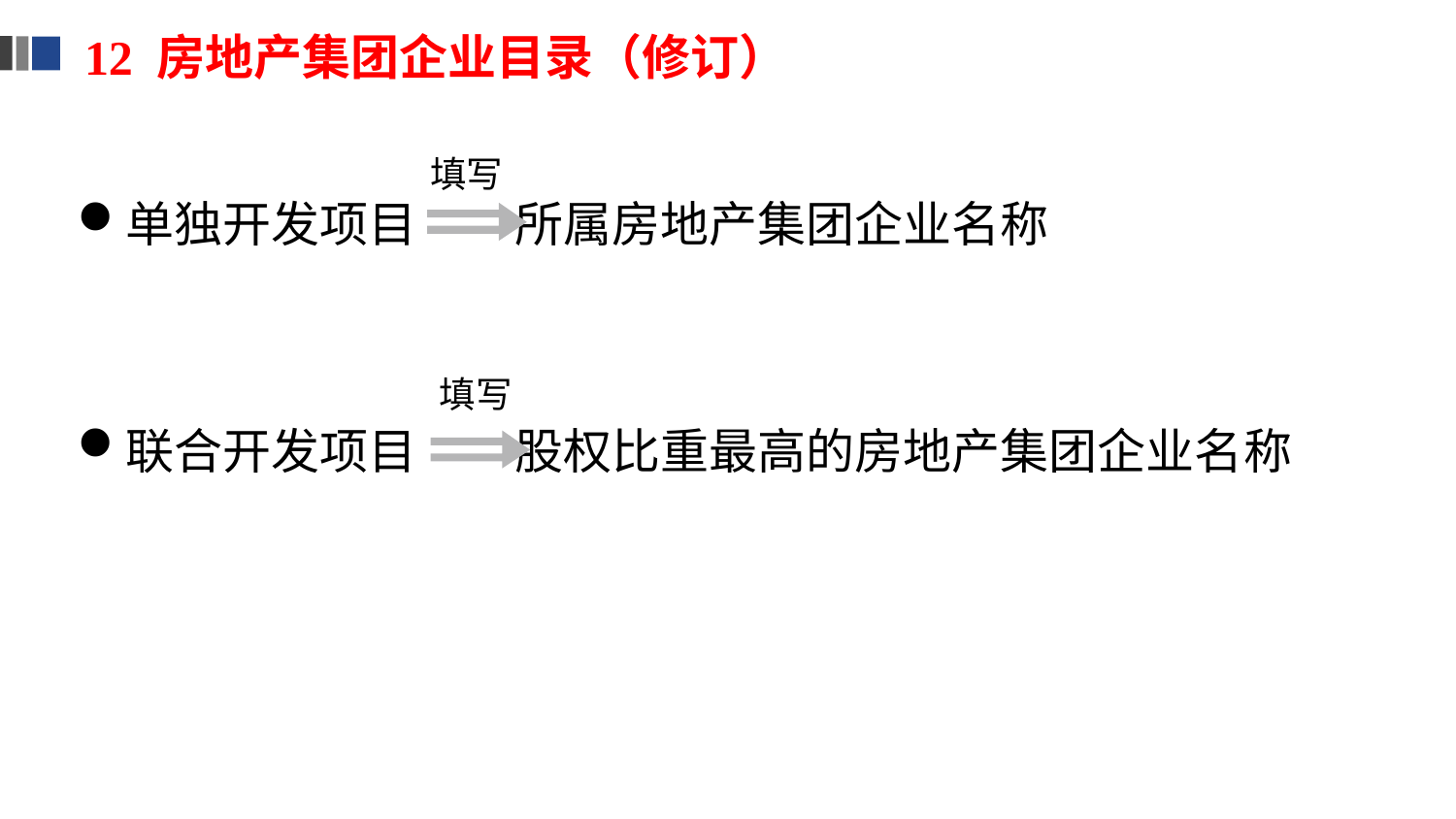

12 房地产集团企业目录（修订）

填写
单独开发项目         所属房地产集团企业名称

联合开发项目         股权比重最高的房地产集团企业名称

填写